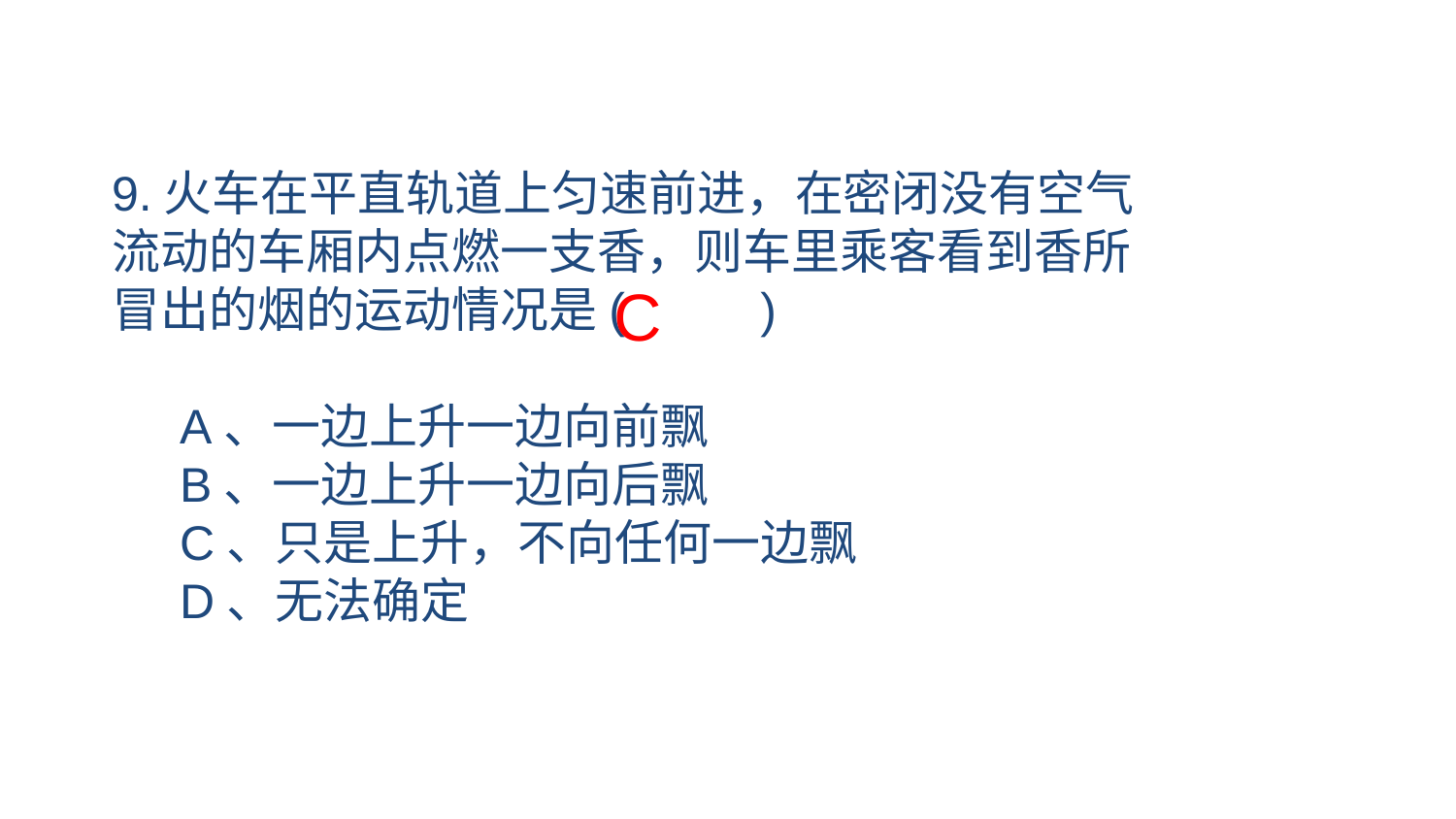

9.火车在平直轨道上匀速前进，在密闭没有空气流动的车厢内点燃一支香，则车里乘客看到香所冒出的烟的运动情况是(          )

     A、一边上升一边向前飘
     B、一边上升一边向后飘
     C、只是上升，不向任何一边飘
     D、无法确定
C